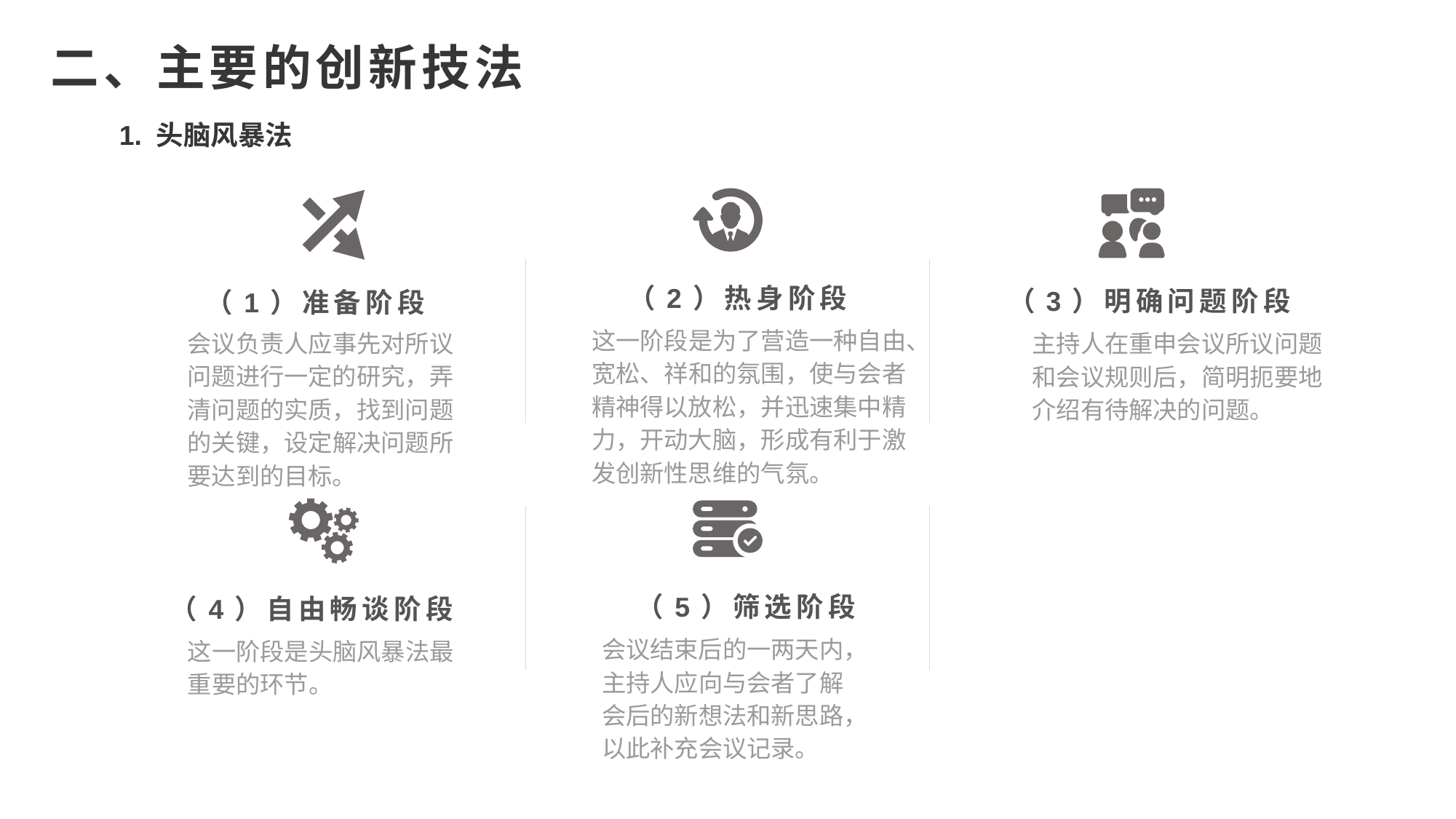

二、主要的创新技法
1. 头脑风暴法

（2）热身阶段
这一阶段是为了营造一种自由、宽松、祥和的氛围，使与会者精神得以放松，并迅速集中精力，开动大脑，形成有利于激发创新性思维的气氛。

（3）明确问题阶段
主持人在重申会议所议问题和会议规则后，简明扼要地介绍有待解决的问题。

（1）准备阶段
会议负责人应事先对所议问题进行一定的研究，弄清问题的实质，找到问题的关键，设定解决问题所要达到的目标。

（4）自由畅谈阶段
这一阶段是头脑风暴法最重要的环节。

（5）筛选阶段
会议结束后的一两天内，主持人应向与会者了解会后的新想法和新思路，以此补充会议记录。